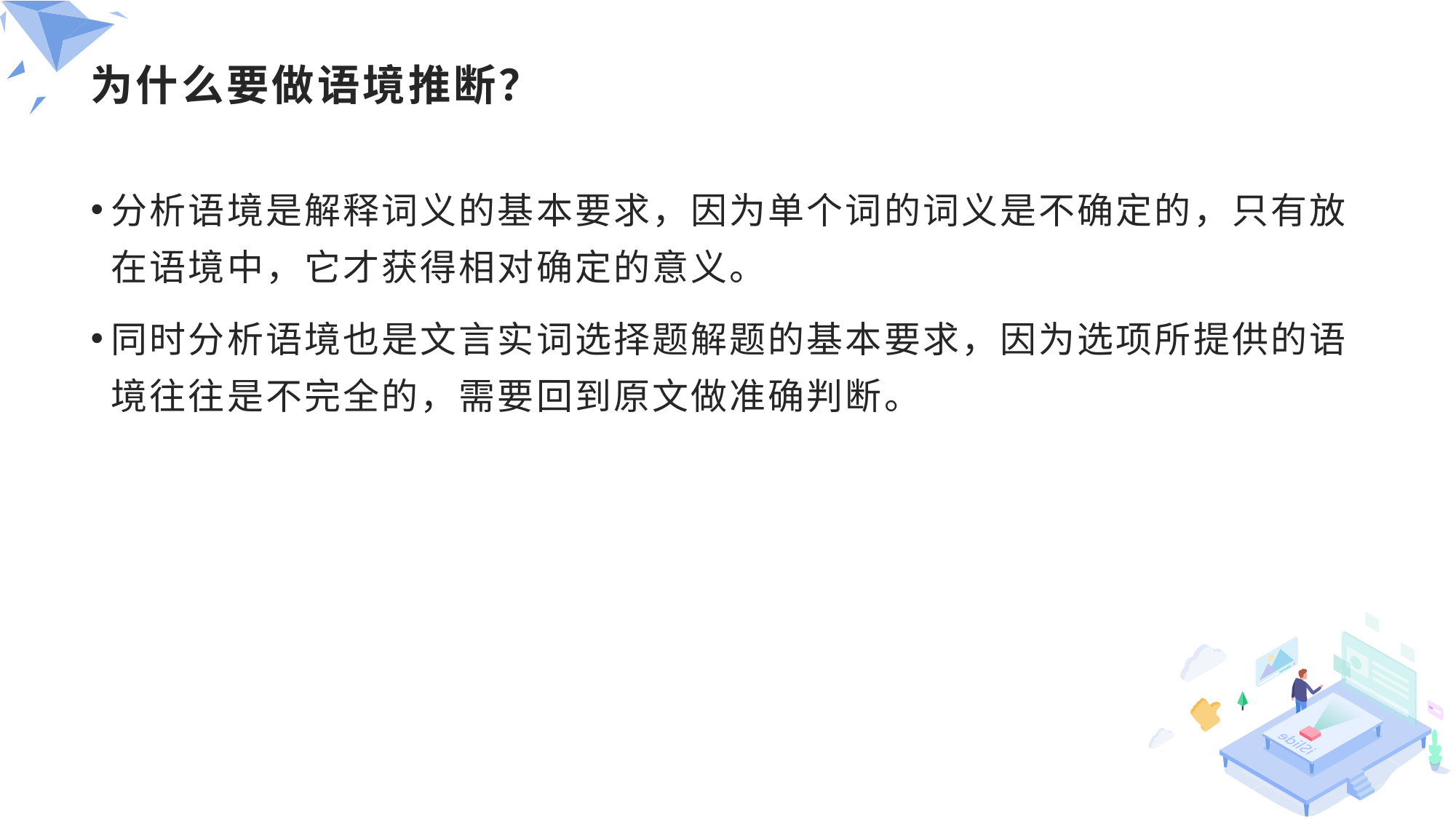

# 为什么要做语境推断？
分析语境是解释词义的基本要求，因为单个词的词义是不确定的，只有放在语境中，它才获得相对确定的意义。
同时分析语境也是文言实词选择题解题的基本要求，因为选项所提供的语境往往是不完全的，需要回到原文做准确判断。